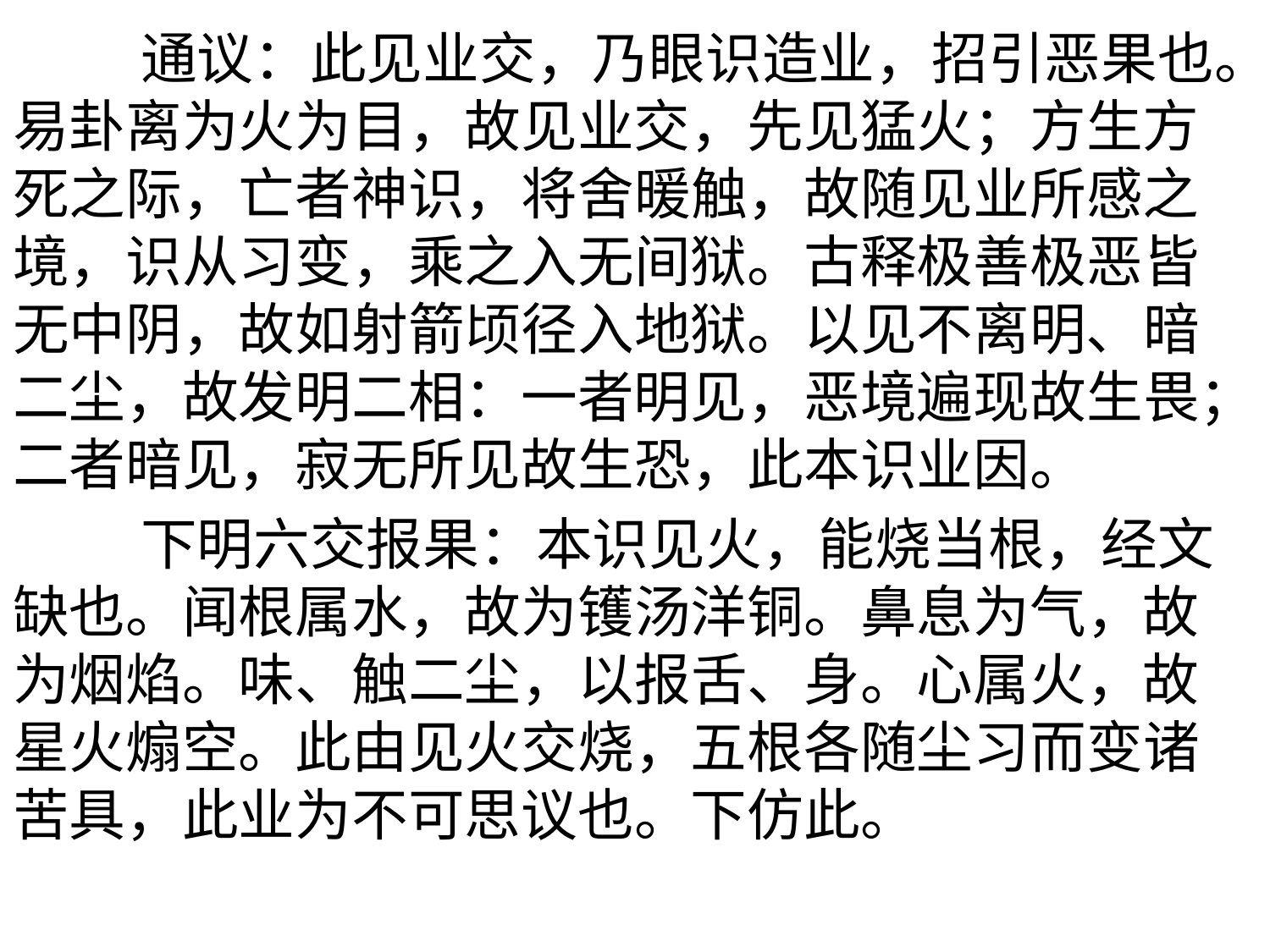

通议：此见业交，乃眼识造业，招引恶果也。易卦离为火为目，故见业交，先见猛火；方生方死之际，亡者神识，将舍暖触，故随见业所感之境，识从习变，乘之入无间狱。古释极善极恶皆无中阴，故如射箭顷径入地狱。以见不离明、暗二尘，故发明二相：一者明见，恶境遍现故生畏；二者暗见，寂无所见故生恐，此本识业因。
         下明六交报果：本识见火，能烧当根，经文缺也。闻根属水，故为镬汤洋铜。鼻息为气，故为烟焰。味、触二尘，以报舌、身。心属火，故星火煽空。此由见火交烧，五根各随尘习而变诸苦具，此业为不可思议也。下仿此。